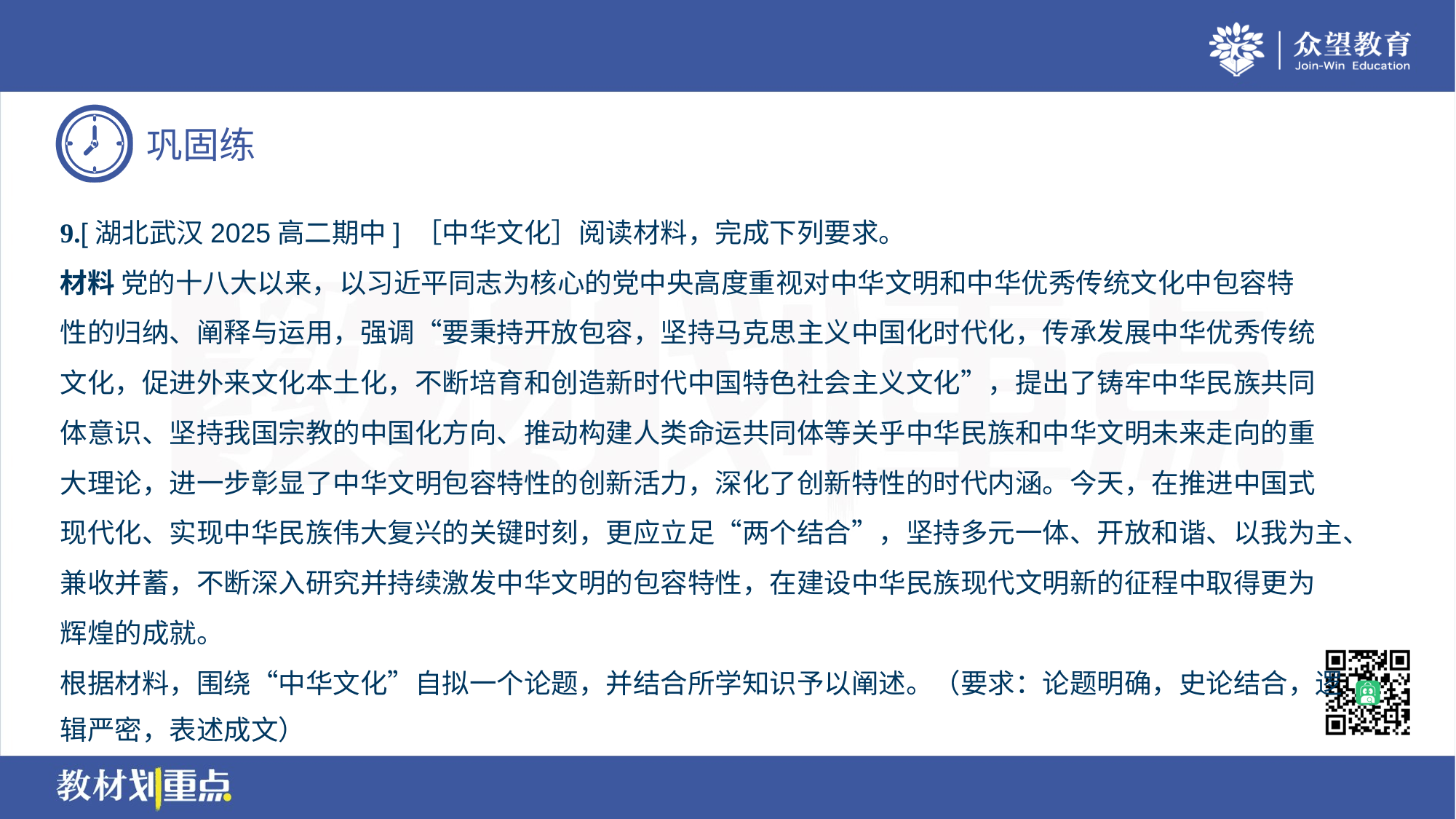

9.[湖北武汉2025高二期中] ［中华文化］阅读材料，完成下列要求。
材料 党的十八大以来，以习近平同志为核心的党中央高度重视对中华文明和中华优秀传统文化中包容特
性的归纳、阐释与运用，强调“要秉持开放包容，坚持马克思主义中国化时代化，传承发展中华优秀传统
文化，促进外来文化本土化，不断培育和创造新时代中国特色社会主义文化”，提出了铸牢中华民族共同
体意识、坚持我国宗教的中国化方向、推动构建人类命运共同体等关乎中华民族和中华文明未来走向的重
大理论，进一步彰显了中华文明包容特性的创新活力，深化了创新特性的时代内涵。今天，在推进中国式
现代化、实现中华民族伟大复兴的关键时刻，更应立足“两个结合”，坚持多元一体、开放和谐、以我为主、
兼收并蓄，不断深入研究并持续激发中华文明的包容特性，在建设中华民族现代文明新的征程中取得更为
辉煌的成就。
根据材料，围绕“中华文化”自拟一个论题，并结合所学知识予以阐述。（要求：论题明确，史论结合，逻
辑严密，表述成文）